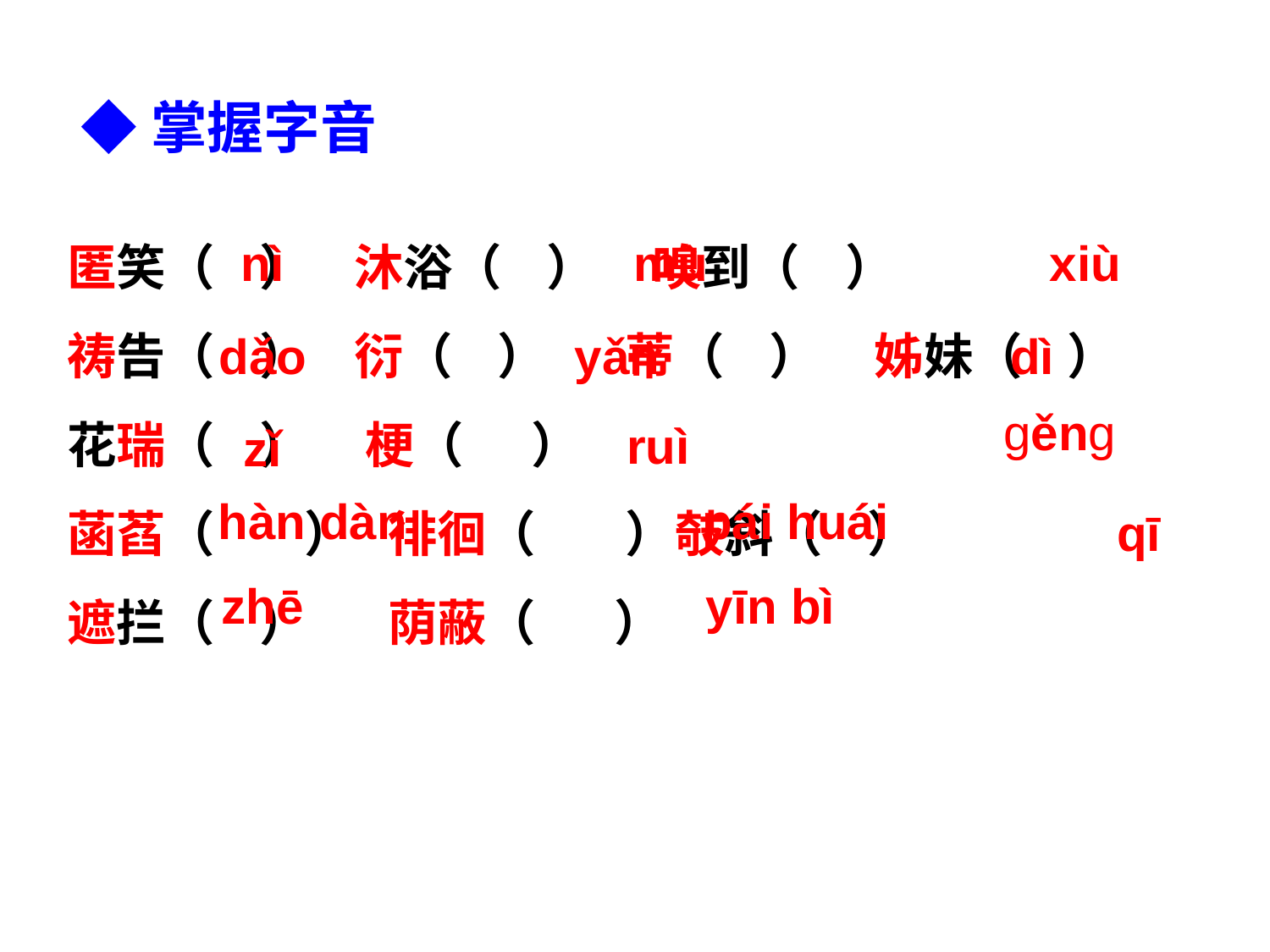

◆掌握字音
匿笑（    ）    沐浴（    ）     嗅到（    ）
祷告（    ）    衍（    ）       蒂（    ）     姊妹（    ）    花瑞（    ）     梗（      ）
菡萏（        ）   徘徊（        ）攲斜（    ）
遮拦（    ）       荫蔽（       ）
xiù
nì
mù
dǎo
yǎn
dì
gěng
ruì
zǐ
hàn dàn
pái huái
qī
zhē
yīn bì